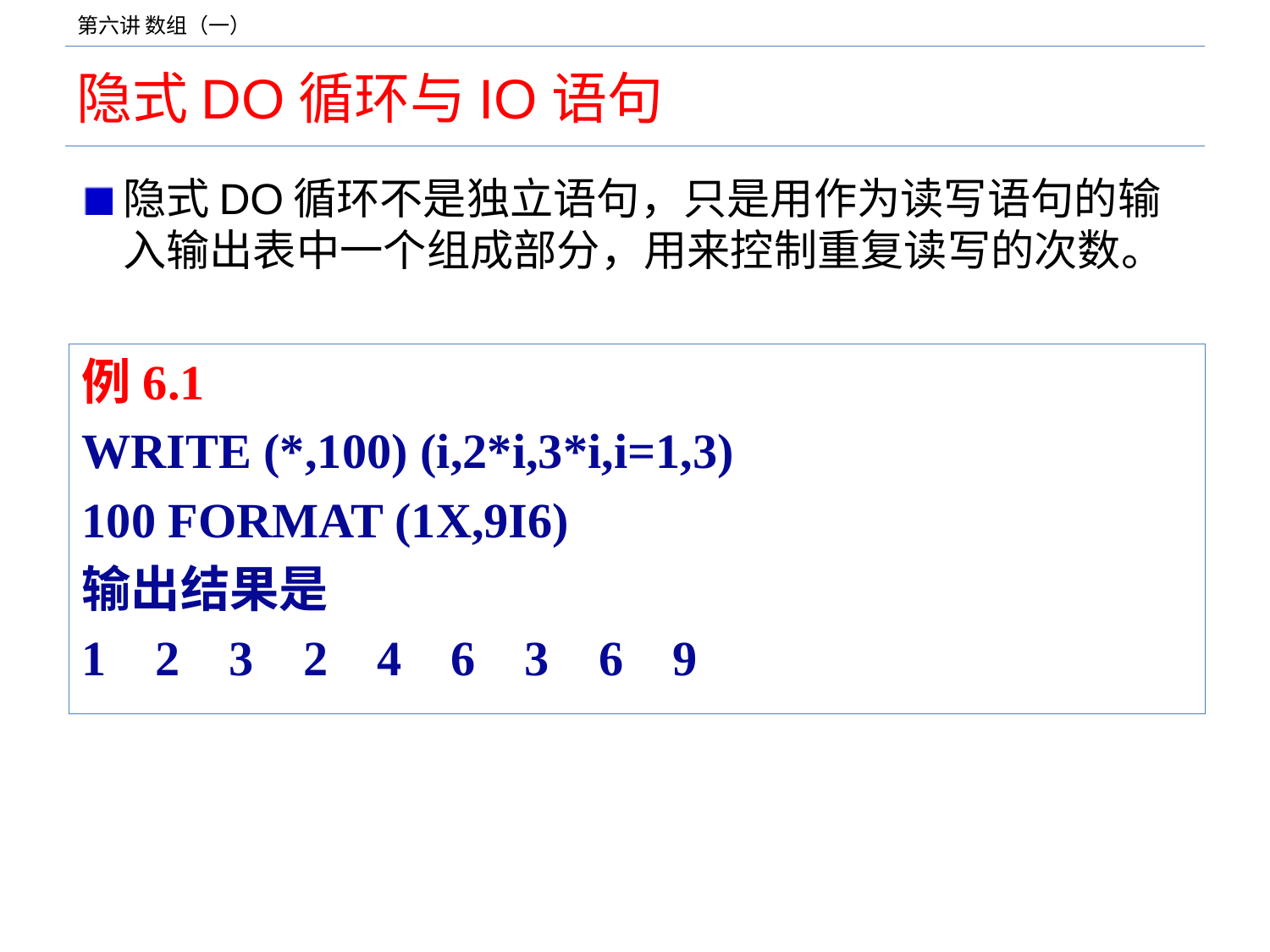

# 隐式DO循环与IO语句
隐式DO循环不是独立语句，只是用作为读写语句的输入输出表中一个组成部分，用来控制重复读写的次数。
例6.1
WRITE (*,100) (i,2*i,3*i,i=1,3)
100 FORMAT (1X,9I6)
输出结果是
1    2    3    2    4    6    3    6    9